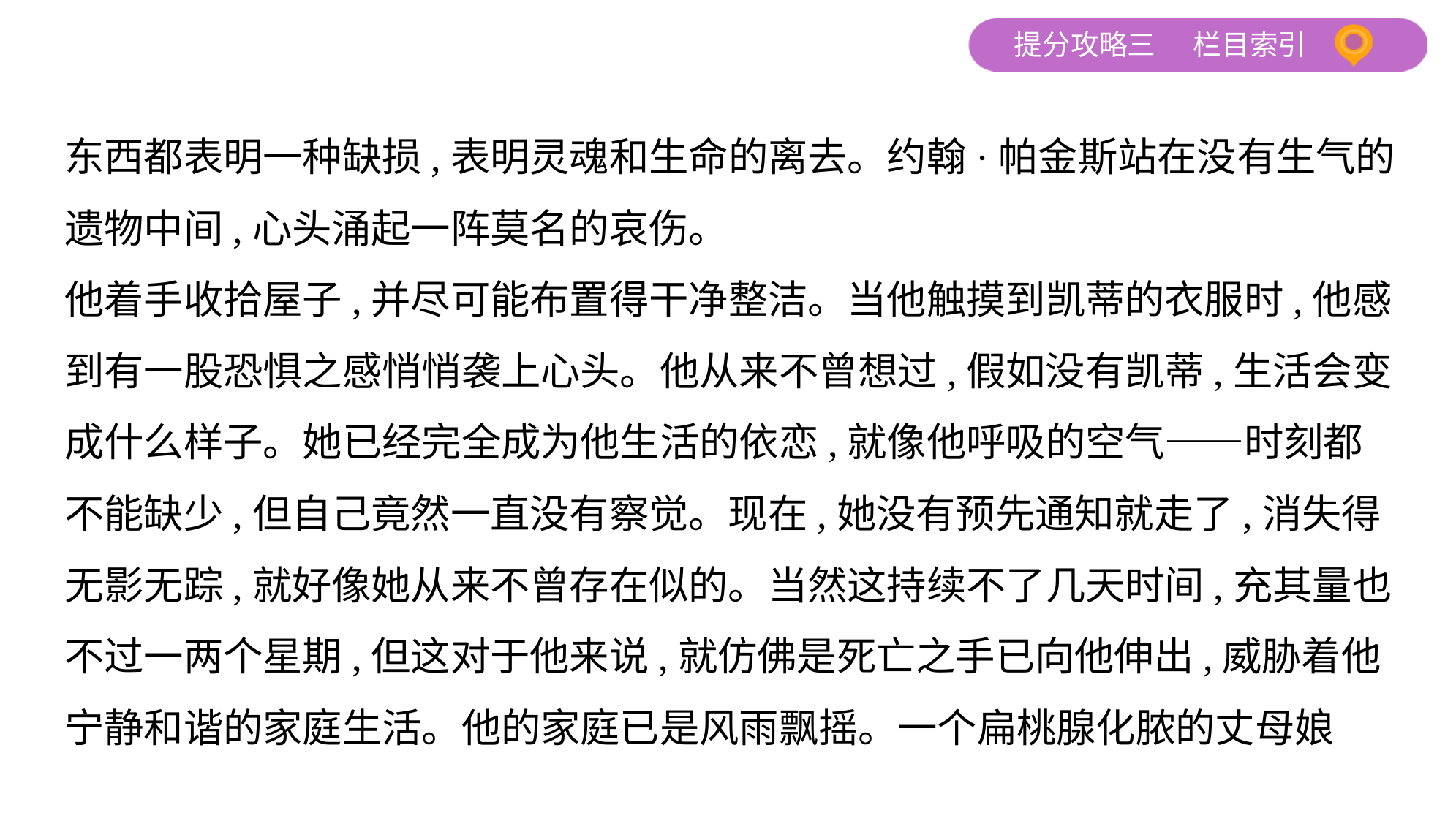

东西都表明一种缺损,表明灵魂和生命的离去。约翰·帕金斯站在没有生气的
遗物中间,心头涌起一阵莫名的哀伤。
他着手收拾屋子,并尽可能布置得干净整洁。当他触摸到凯蒂的衣服时,他感
到有一股恐惧之感悄悄袭上心头。他从来不曾想过,假如没有凯蒂,生活会变
成什么样子。她已经完全成为他生活的依恋,就像他呼吸的空气——时刻都
不能缺少,但自己竟然一直没有察觉。现在,她没有预先通知就走了,消失得
无影无踪,就好像她从来不曾存在似的。当然这持续不了几天时间,充其量也
不过一两个星期,但这对于他来说,就仿佛是死亡之手已向他伸出,威胁着他
宁静和谐的家庭生活。他的家庭已是风雨飘摇。一个扁桃腺化脓的丈母娘